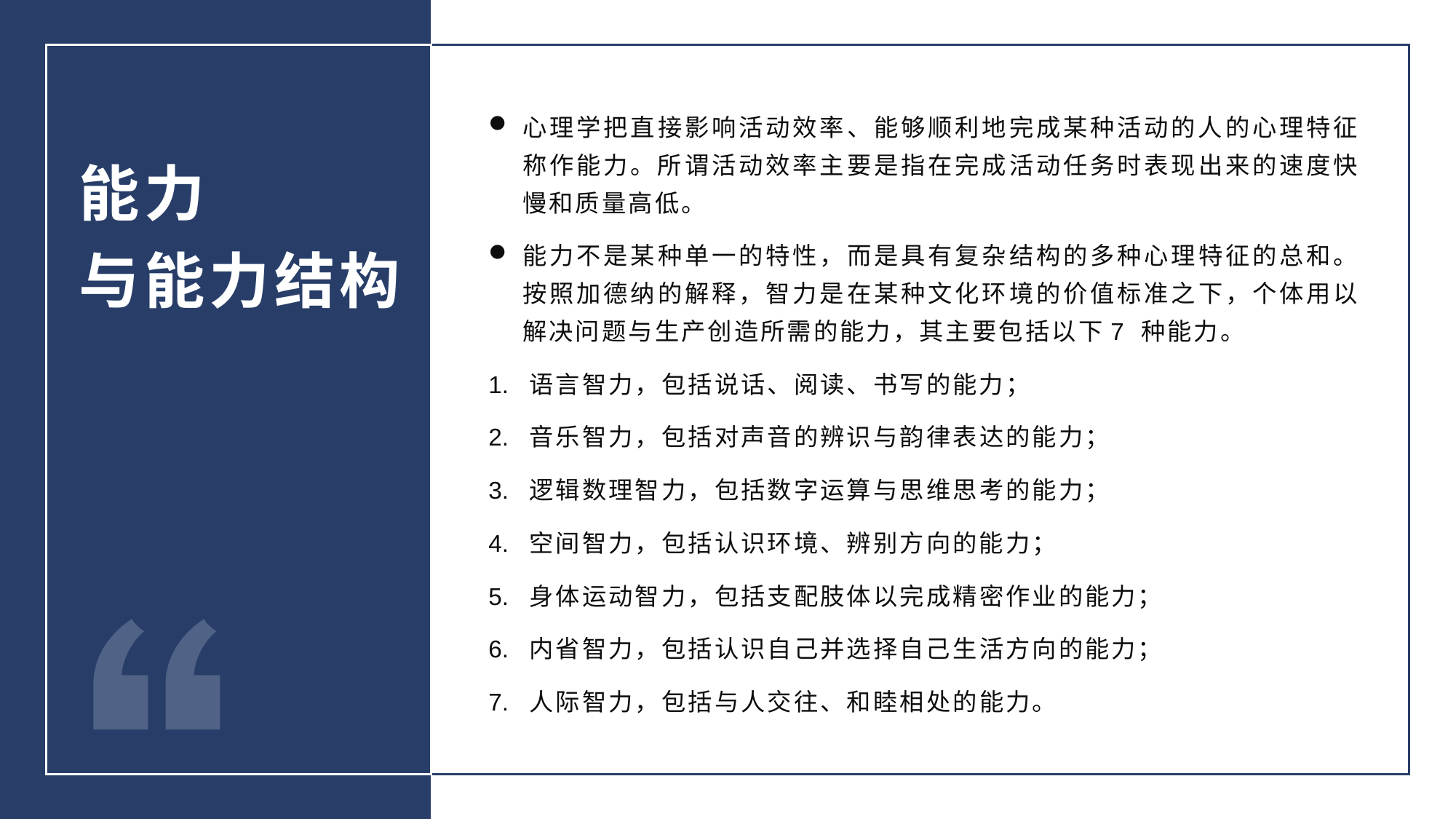

能力
与能力结构
心理学把直接影响活动效率、能够顺利地完成某种活动的人的心理特征称作能力。所谓活动效率主要是指在完成活动任务时表现出来的速度快慢和质量高低。
能力不是某种单一的特性，而是具有复杂结构的多种心理特征的总和。按照加德纳的解释，智力是在某种文化环境的价值标准之下，个体用以解决问题与生产创造所需的能力，其主要包括以下7 种能力。
语言智力，包括说话、阅读、书写的能力；
音乐智力，包括对声音的辨识与韵律表达的能力；
逻辑数理智力，包括数字运算与思维思考的能力；
空间智力，包括认识环境、辨别方向的能力；
身体运动智力，包括支配肢体以完成精密作业的能力；
内省智力，包括认识自己并选择自己生活方向的能力；
人际智力，包括与人交往、和睦相处的能力。